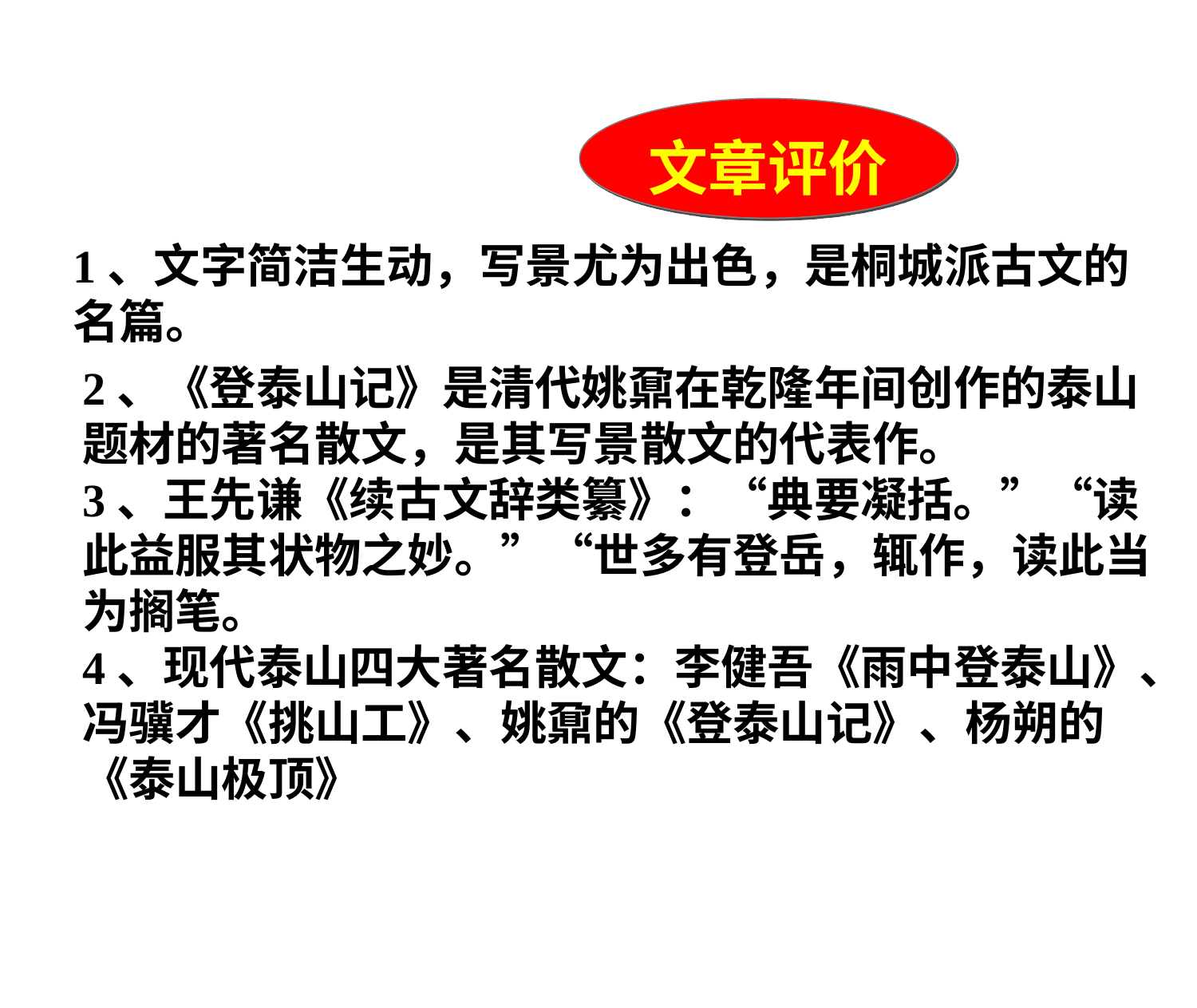

文章评价

1、文字简洁生动，写景尤为出色，是桐城派古文的名篇。
2、《登泰山记》是清代姚鼐在乾隆年间创作的泰山题材的著名散文，是其写景散文的代表作。
3、王先谦《续古文辞类纂》：“典要凝括。”“读此益服其状物之妙。”“世多有登岳，辄作，读此当为搁笔。
4、现代泰山四大著名散文：李健吾《雨中登泰山》、冯骥才《挑山工》、姚鼐的《登泰山记》、杨朔的《泰山极顶》